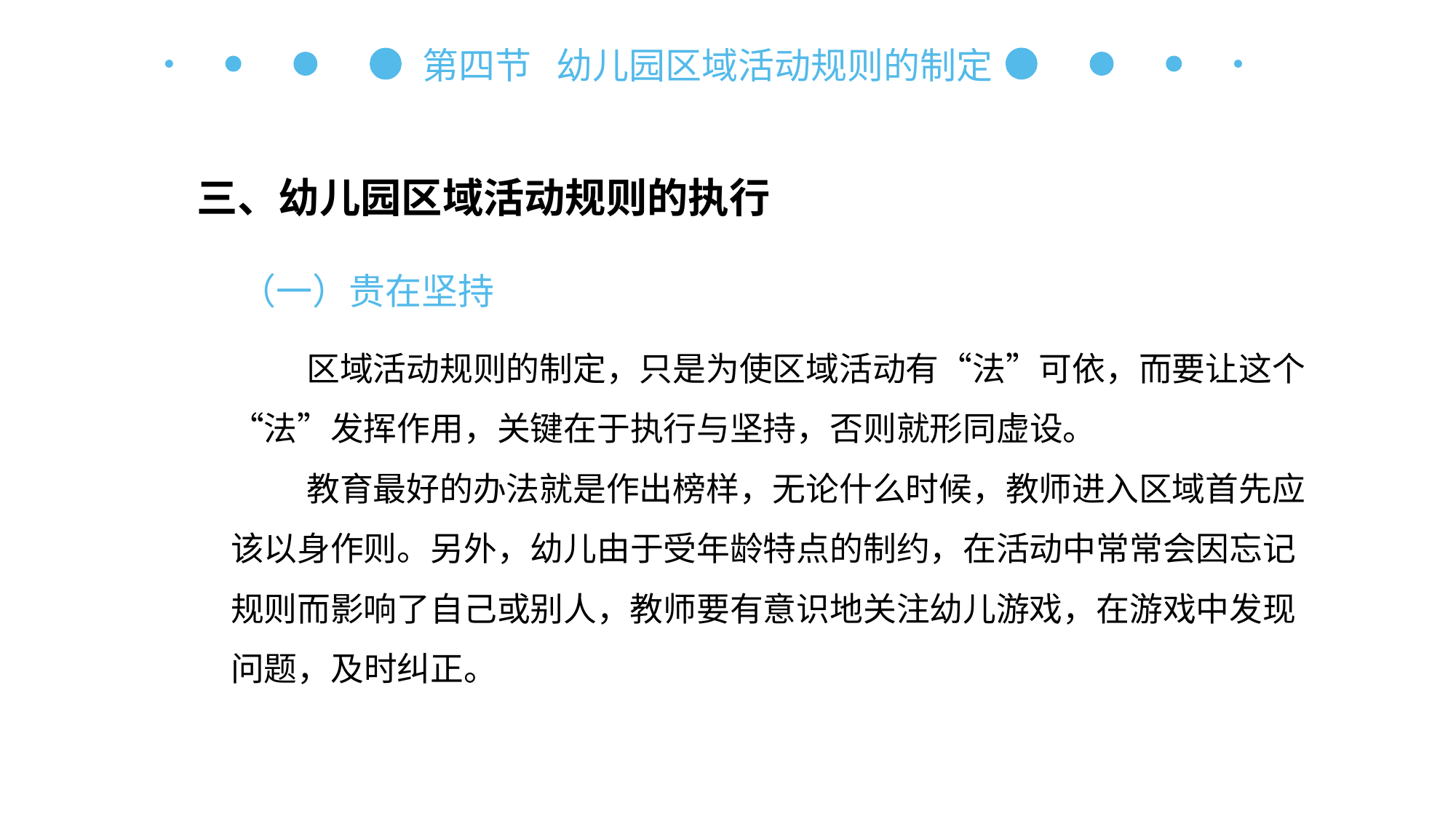

第四节   幼儿园区域活动规则的制定

三、幼儿园区域活动规则的执行
（一）贵在坚持
区域活动规则的制定，只是为使区域活动有“法”可依，而要让这个“法”发挥作用，关键在于执行与坚持，否则就形同虚设。
教育最好的办法就是作出榜样，无论什么时候，教师进入区域首先应该以身作则。另外，幼儿由于受年龄特点的制约，在活动中常常会因忘记规则而影响了自己或别人，教师要有意识地关注幼儿游戏，在游戏中发现问题，及时纠正。